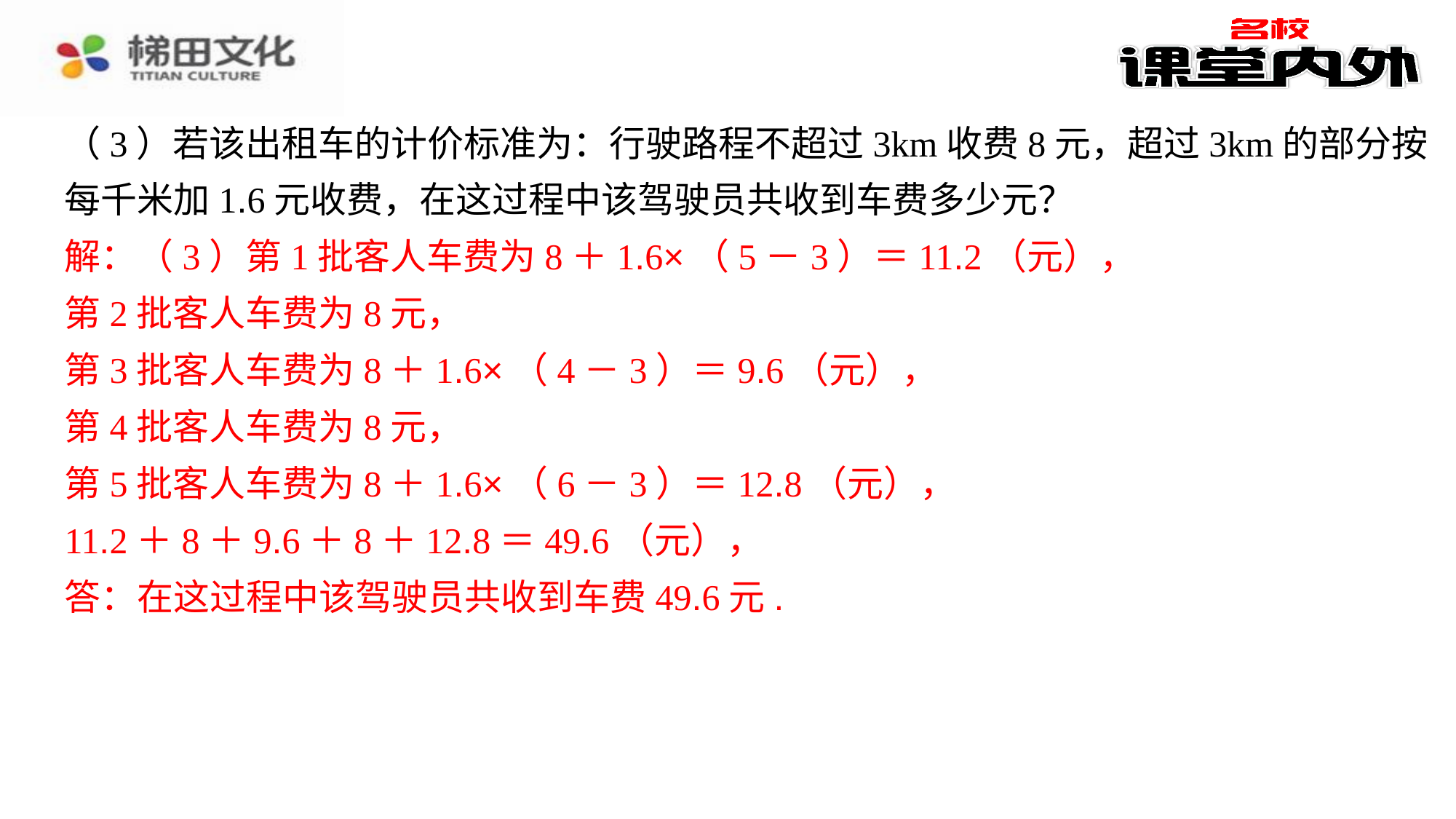

（3）若该出租车的计价标准为：行驶路程不超过3km收费8元，超过3km的部分按
每千米加1.6元收费，在这过程中该驾驶员共收到车费多少元？
解：（3）第1批客人车费为8＋1.6×（5－3）＝11.2（元），
第2批客人车费为8元，
第3批客人车费为8＋1.6×（4－3）＝9.6（元），
第4批客人车费为8元，
第5批客人车费为8＋1.6×（6－3）＝12.8（元），
11.2＋8＋9.6＋8＋12.8＝49.6（元），
答：在这过程中该驾驶员共收到车费49.6元.
解：（3）第1批客人车费为8＋1.6×（5－3）＝11.2（元），
第2批客人车费为8元，
第3批客人车费为8＋1.6×（4－3）＝9.6（元），
第4批客人车费为8元，
第5批客人车费为8＋1.6×（6－3）＝12.8（元），
11.2＋8＋9.6＋8＋12.8＝49.6（元），
答：在这过程中该驾驶员共收到车费49.6元.